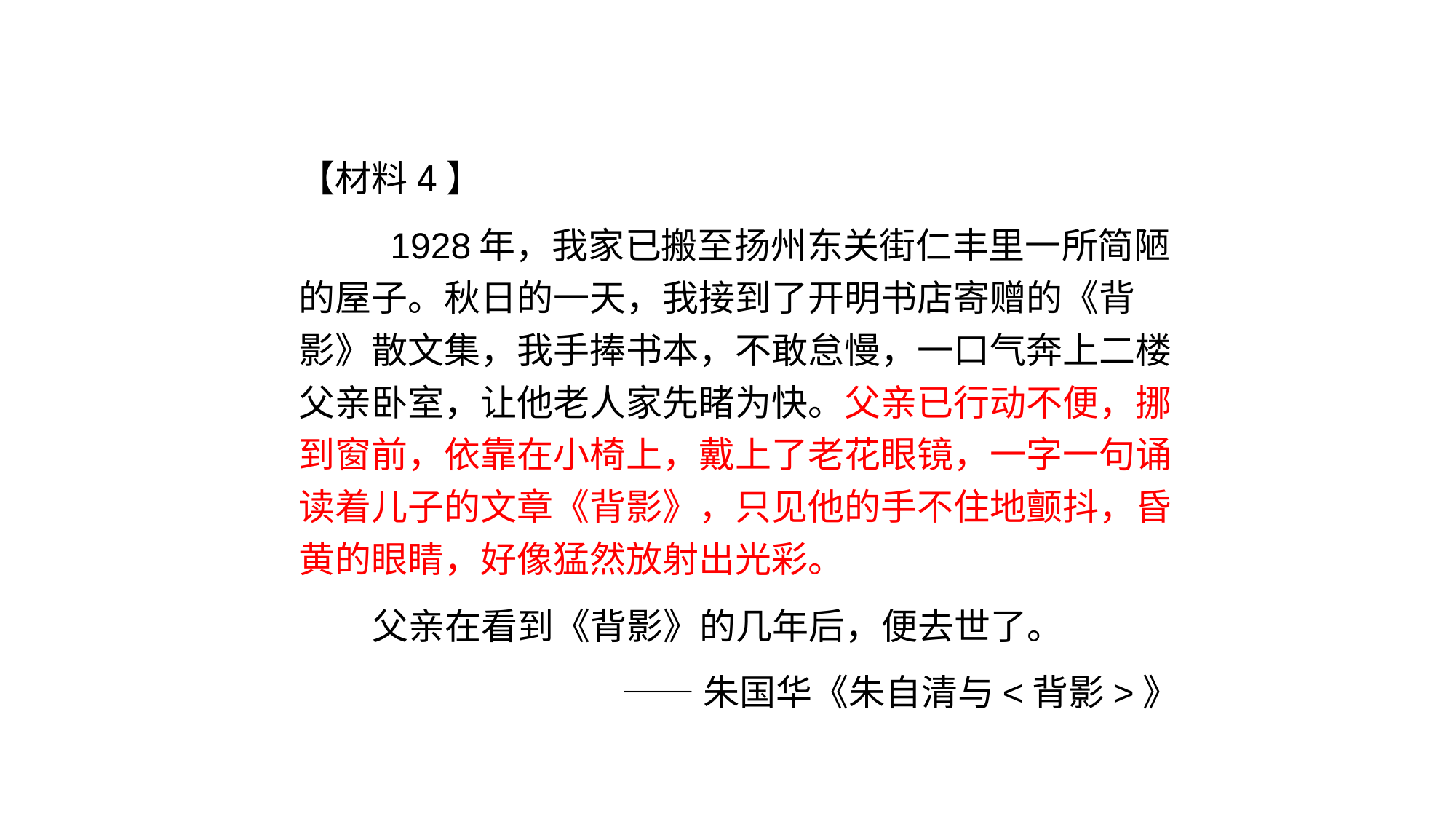

【材料4】
         1928年，我家已搬至扬州东关街仁丰里一所简陋的屋子。秋日的一天，我接到了开明书店寄赠的《背影》散文集，我手捧书本，不敢怠慢，一口气奔上二楼父亲卧室，让他老人家先睹为快。父亲已行动不便，挪到窗前，依靠在小椅上，戴上了老花眼镜，一字一句诵读着儿子的文章《背影》，只见他的手不住地颤抖，昏黄的眼睛，好像猛然放射出光彩。
        父亲在看到《背影》的几年后，便去世了。
——朱国华《朱自清与<背影>》